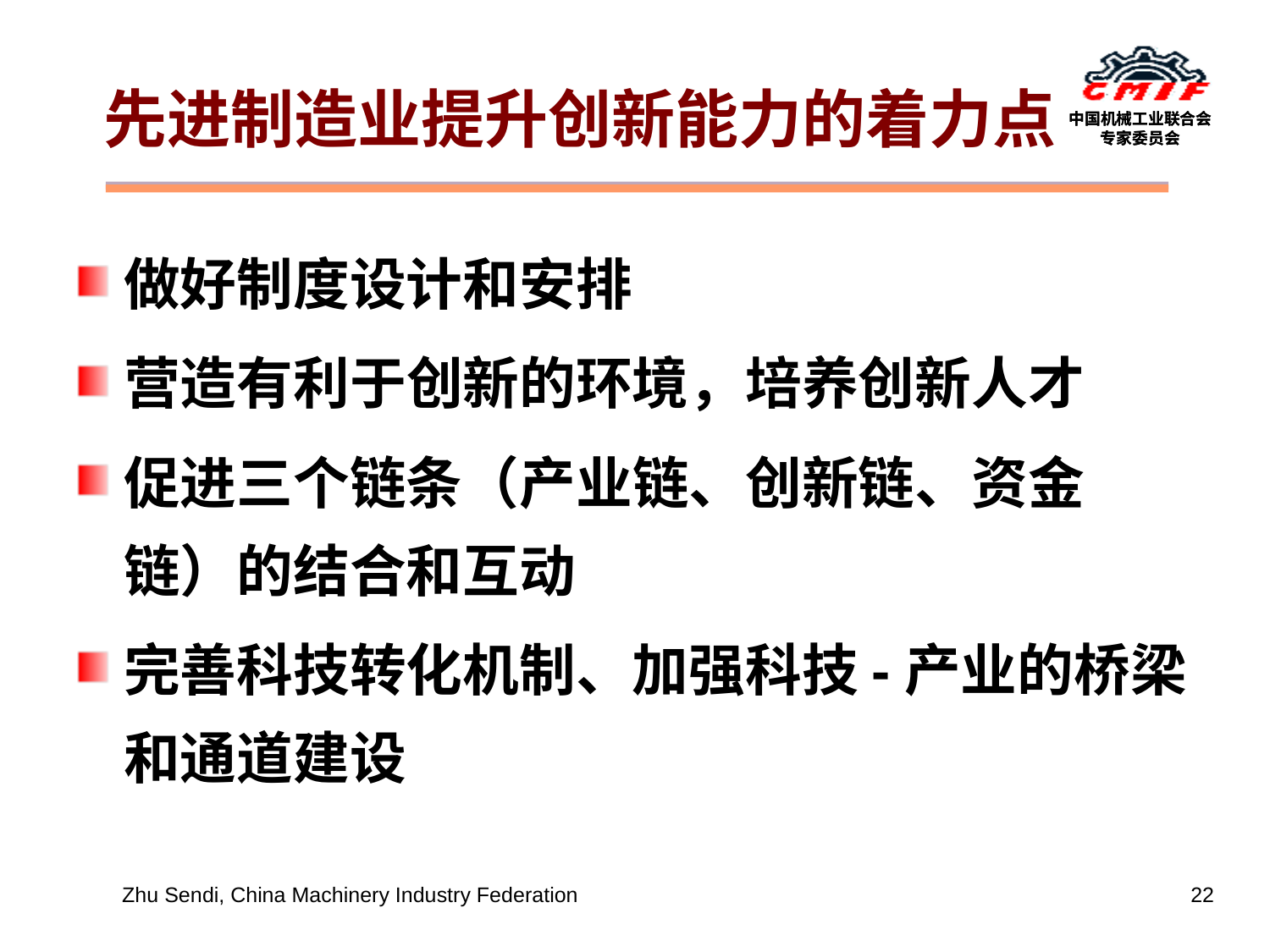

# 先进制造业提升创新能力的着力点
做好制度设计和安排
营造有利于创新的环境，培养创新人才
促进三个链条（产业链、创新链、资金链）的结合和互动
完善科技转化机制、加强科技-产业的桥梁和通道建设
Zhu Sendi, China Machinery Industry Federation
22